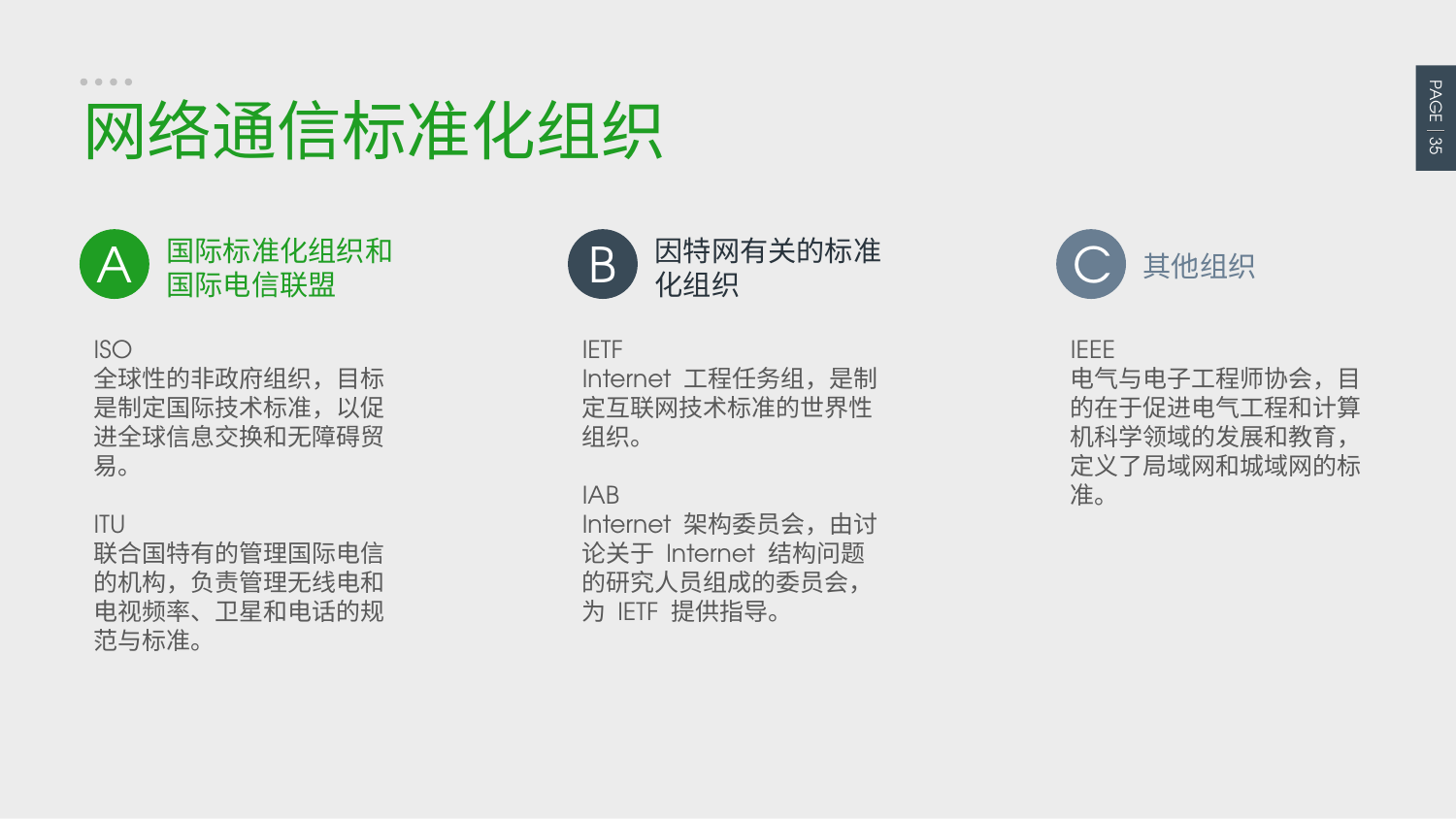

PAGE   35
网络通信标准化组织
国际标准化组织和国际电信联盟
A

ISO
全球性的非政府组织，目标是制定国际技术标准，以促进全球信息交换和无障碍贸易。

ITU
联合国特有的管理国际电信的机构，负责管理无线电和电视频率、卫星和电话的规范与标准。
因特网有关的标准化组织
B

IETF
Internet 工程任务组，是制定互联网技术标准的世界性组织。

IAB
Internet 架构委员会，由讨论关于 Internet 结构问题的研究人员组成的委员会，为 IETF 提供指导。
C

其他组织
IEEE
电气与电子工程师协会，目的在于促进电气工程和计算机科学领域的发展和教育，定义了局域网和城域网的标准。